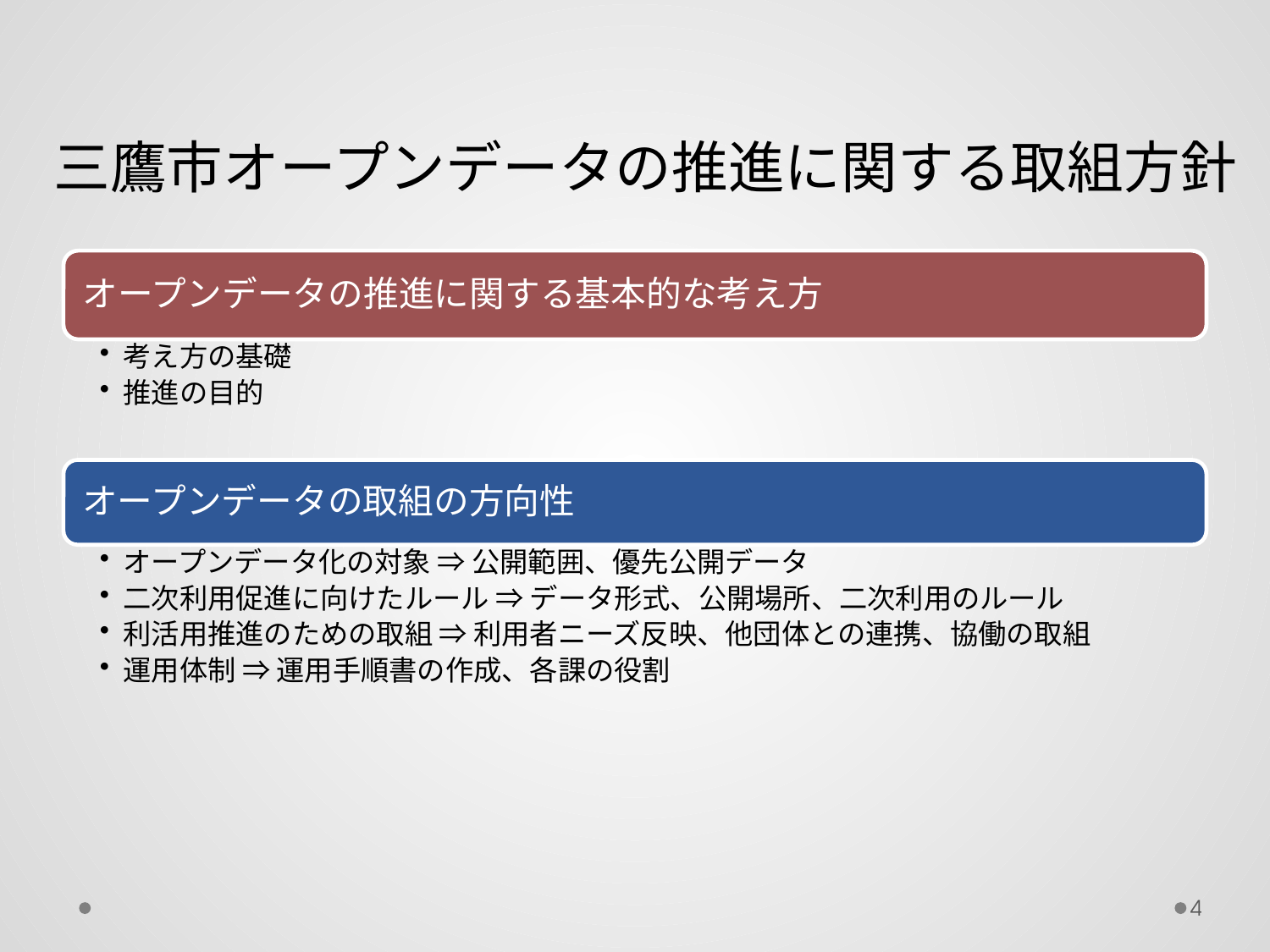

# 三鷹市オープンデータの推進に関する取組方針
オープンデータの推進に関する基本的な考え方
考え方の基礎
推進の目的
オープンデータの取組の方向性
オープンデータ化の対象 ⇒ 公開範囲、優先公開データ
二次利用促進に向けたルール ⇒ データ形式、公開場所、二次利用のルール
利活用推進のための取組 ⇒ 利用者ニーズ反映、他団体との連携、協働の取組
運用体制 ⇒ 運用手順書の作成、各課の役割
4